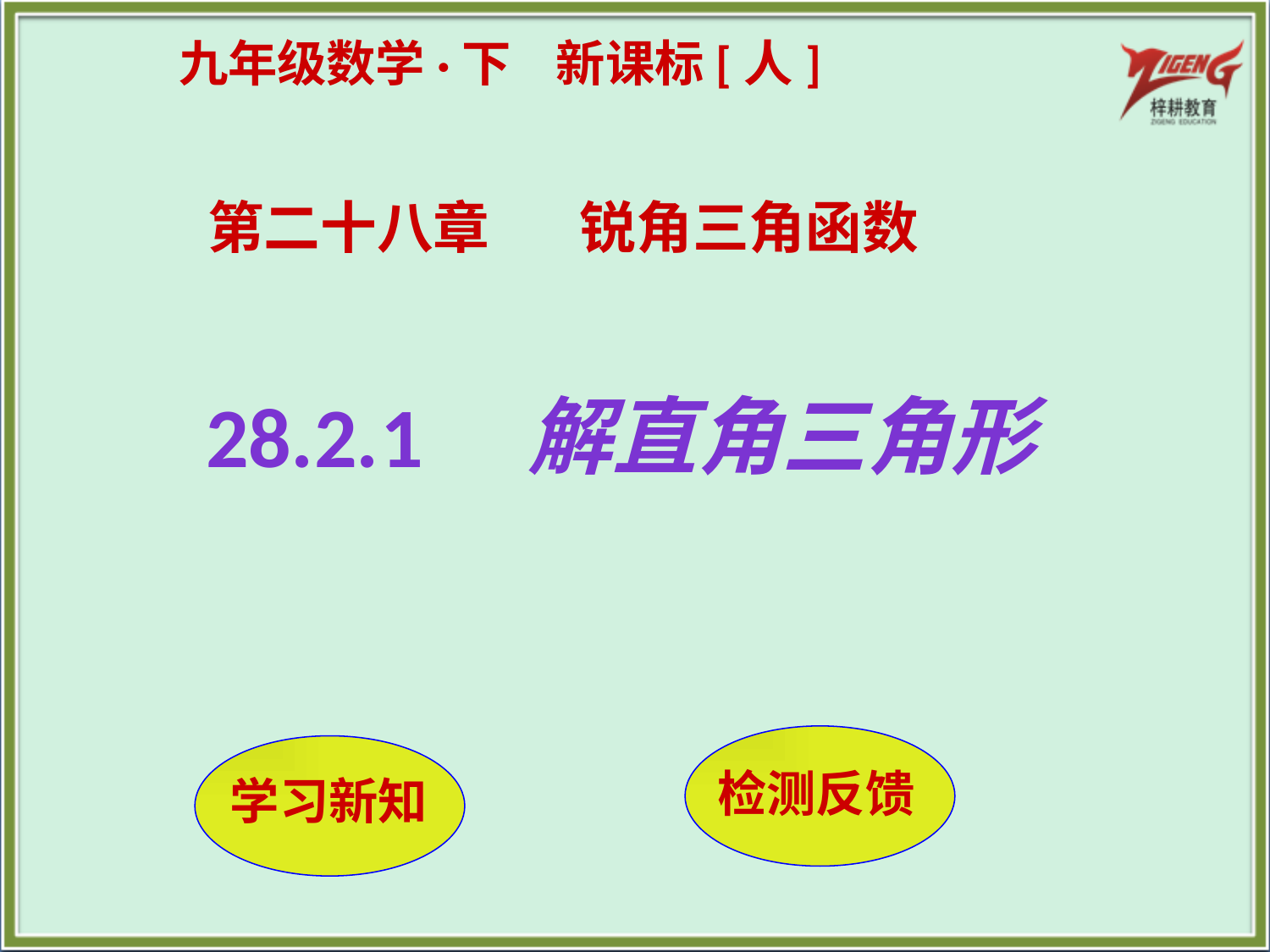

九年级数学·下    新课标[人]
第二十八章       锐角三角函数
28.2.1　解直角三角形

检测反馈

 学习新知